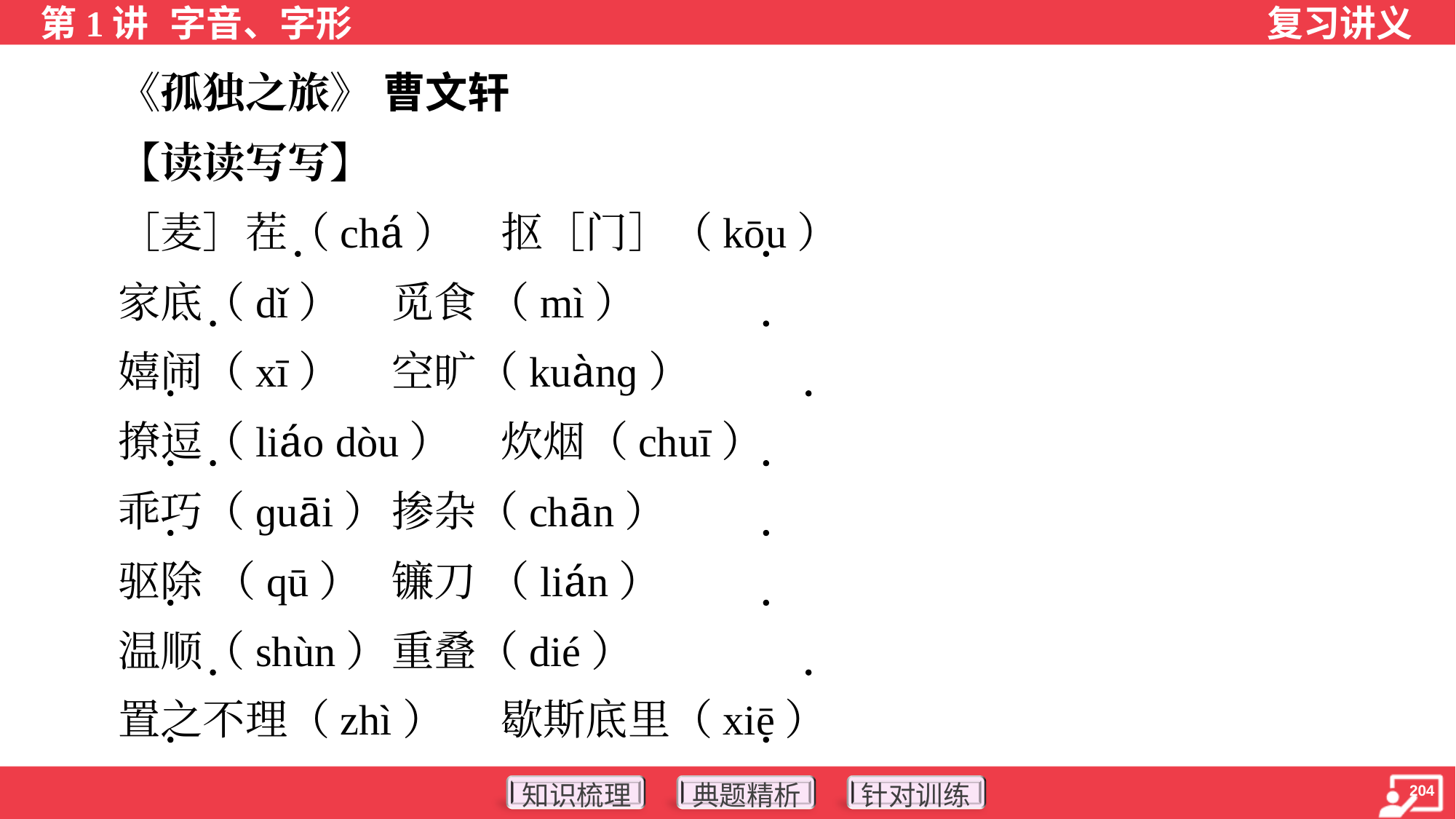

《孤独之旅》 曹文轩
    【读读写写】
    ［麦］茬（chá）	抠［门］（kōu）
    家底（dǐ）	觅食 （mì）
    嬉闹（xī）	空旷（kuànɡ）
    撩逗（liáo dòu）	炊烟（chuī）
    乖巧（ɡuāi）	掺杂（chān）
    驱除 （qū）	镰刀 （lián）
    温顺（shùn）	重叠（dié）
    置之不理（zhì）	歇斯底里（xiē）